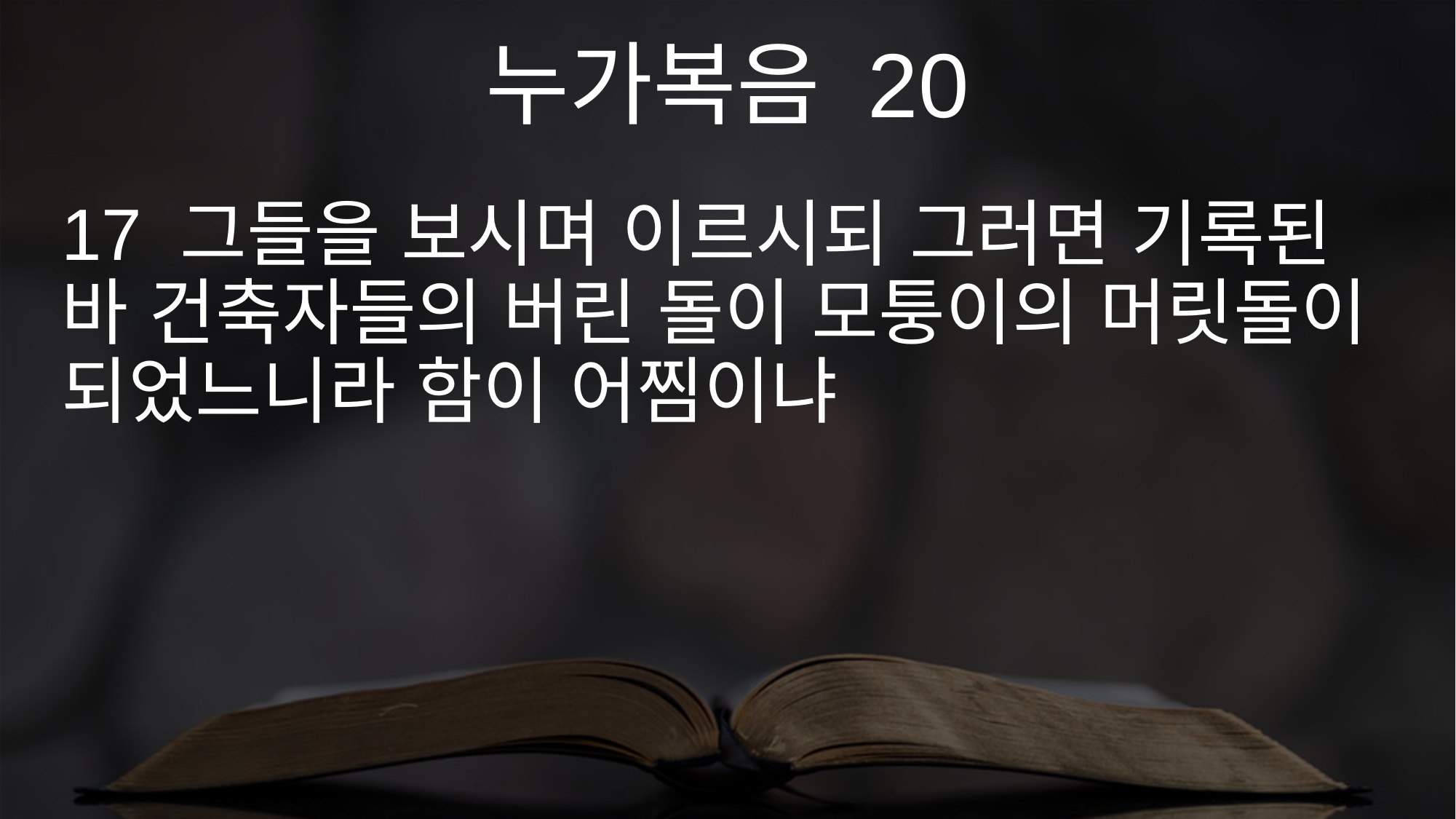

누가복음 20
17 그들을 보시며 이르시되 그러면 기록된 바 건축자들의 버린 돌이 모퉁이의 머릿돌이 되었느니라 함이 어찜이냐